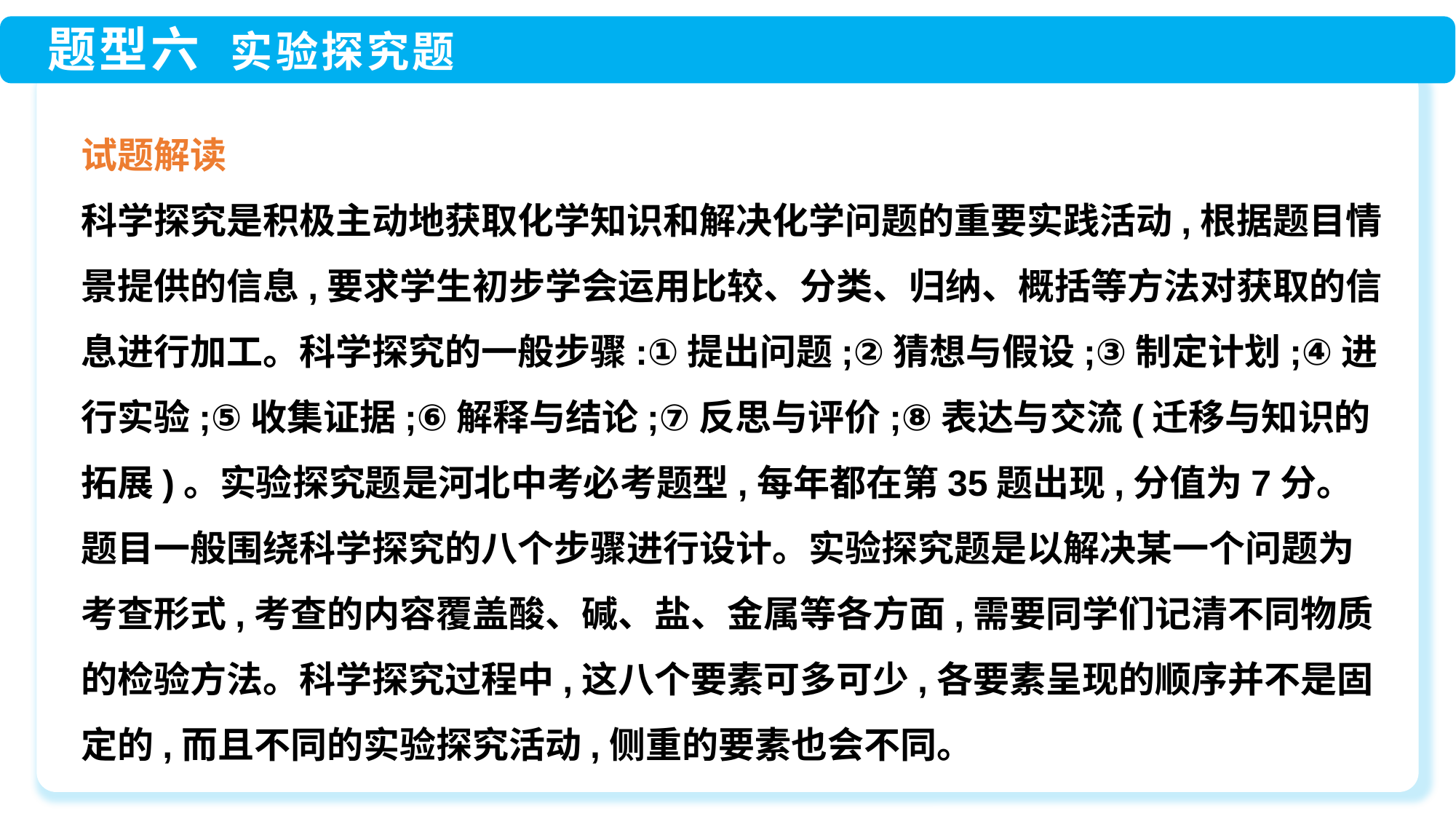

试题解读
科学探究是积极主动地获取化学知识和解决化学问题的重要实践活动,根据题目情景提供的信息,要求学生初步学会运用比较、分类、归纳、概括等方法对获取的信息进行加工。科学探究的一般步骤:①提出问题;②猜想与假设;③制定计划;④进行实验;⑤收集证据;⑥解释与结论;⑦反思与评价;⑧表达与交流(迁移与知识的拓展)。实验探究题是河北中考必考题型,每年都在第35题出现,分值为7分。题目一般围绕科学探究的八个步骤进行设计。实验探究题是以解决某一个问题为考查形式,考查的内容覆盖酸、碱、盐、金属等各方面,需要同学们记清不同物质的检验方法。科学探究过程中,这八个要素可多可少,各要素呈现的顺序并不是固定的,而且不同的实验探究活动,侧重的要素也会不同。